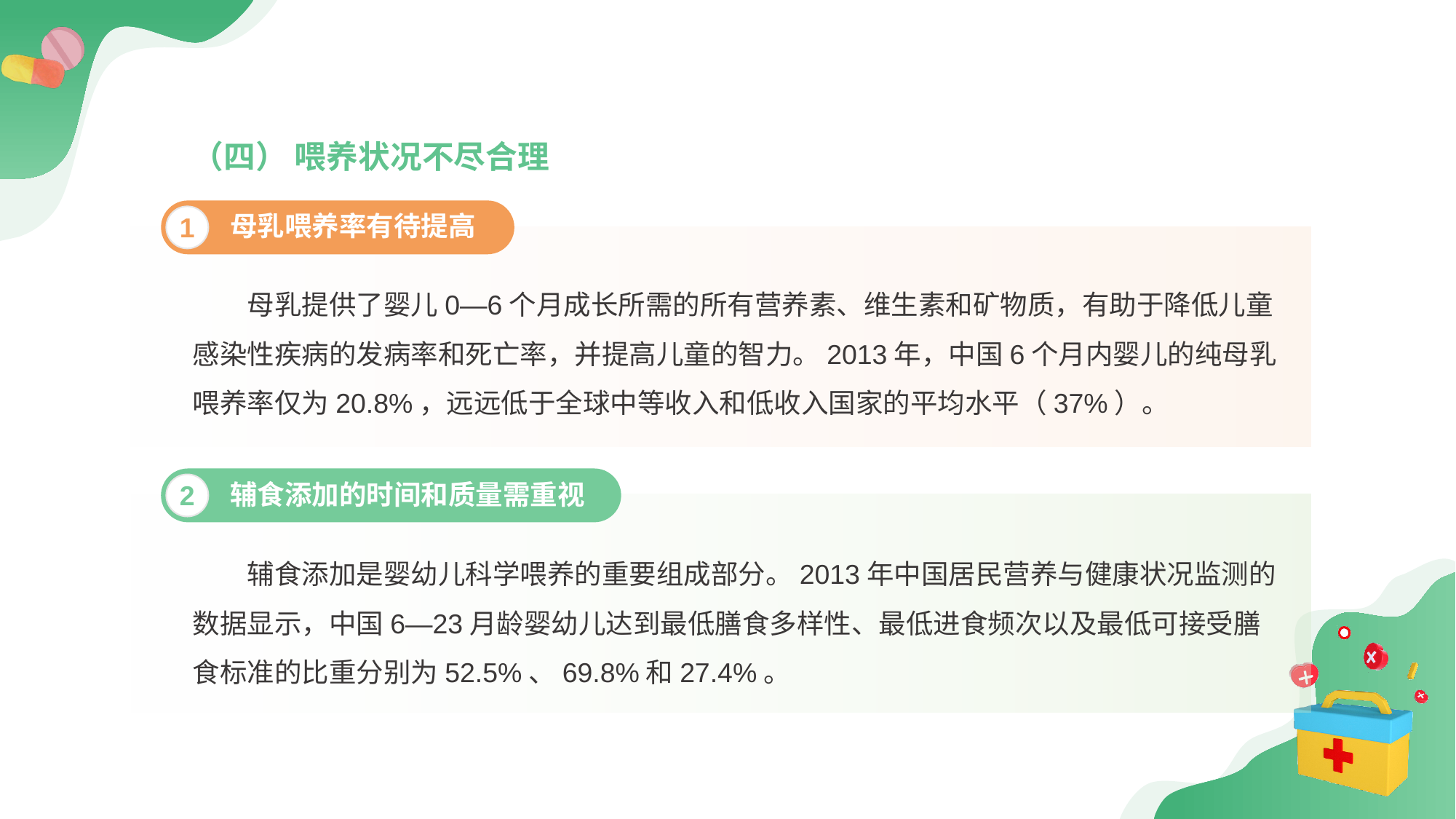

（四） 喂养状况不尽合理

母乳喂养率有待提高

1

母乳提供了婴儿0—6个月成长所需的所有营养素、维生素和矿物质，有助于降低儿童感染性疾病的发病率和死亡率，并提高儿童的智力。2013年，中国6个月内婴儿的纯母乳喂养率仅为20.8%，远远低于全球中等收入和低收入国家的平均水平（37%）。

辅食添加的时间和质量需重视

2

辅食添加是婴幼儿科学喂养的重要组成部分。2013年中国居民营养与健康状况监测的数据显示，中国6—23月龄婴幼儿达到最低膳食多样性、最低进食频次以及最低可接受膳食标准的比重分别为52.5%、69.8%和27.4%。